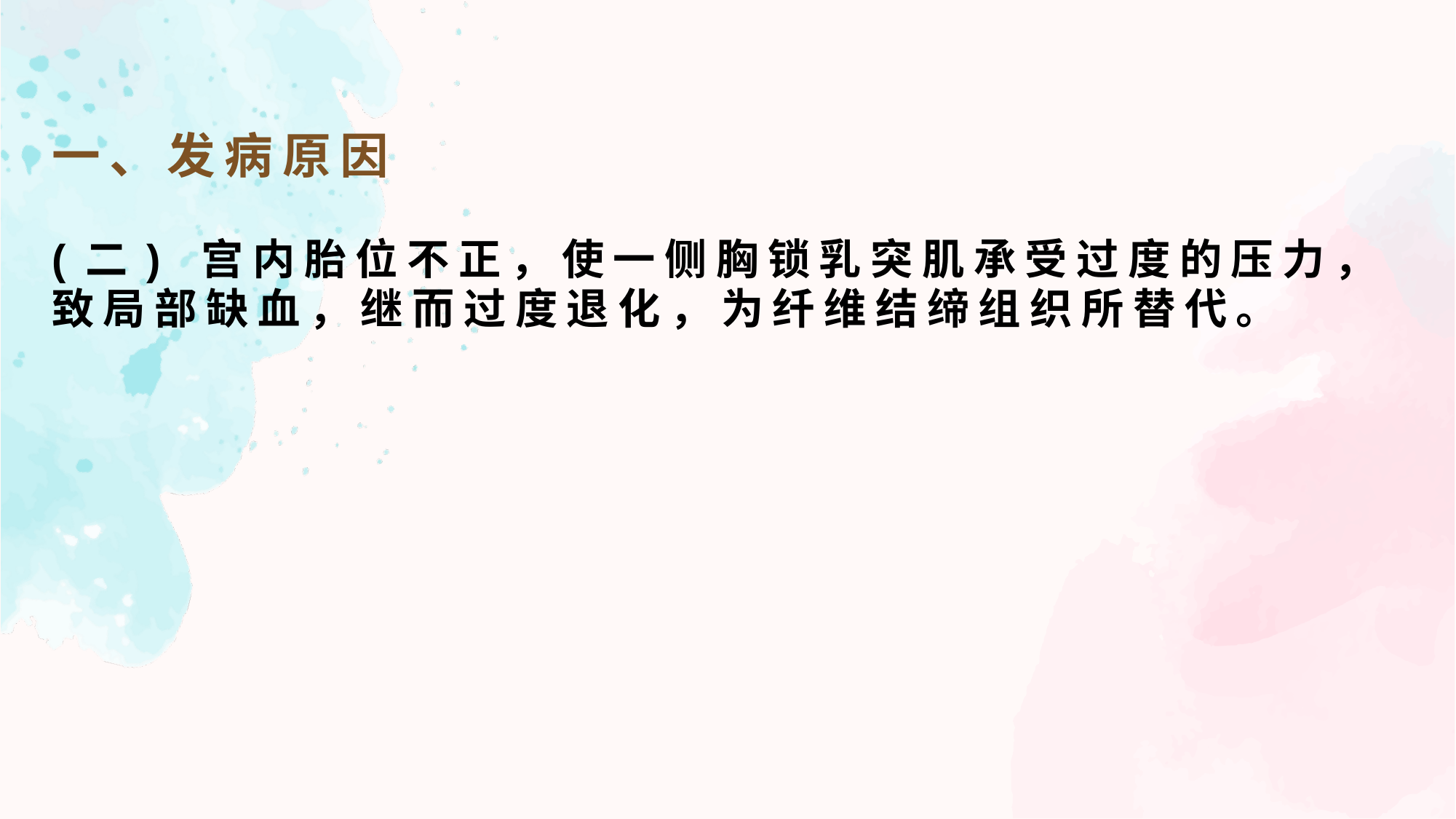

一、发病原因

(二) 宫内胎位不正，使一侧胸锁乳突肌承受过度的压力，致局部缺血，继而过度退化，为纤维结缔组织所替代。